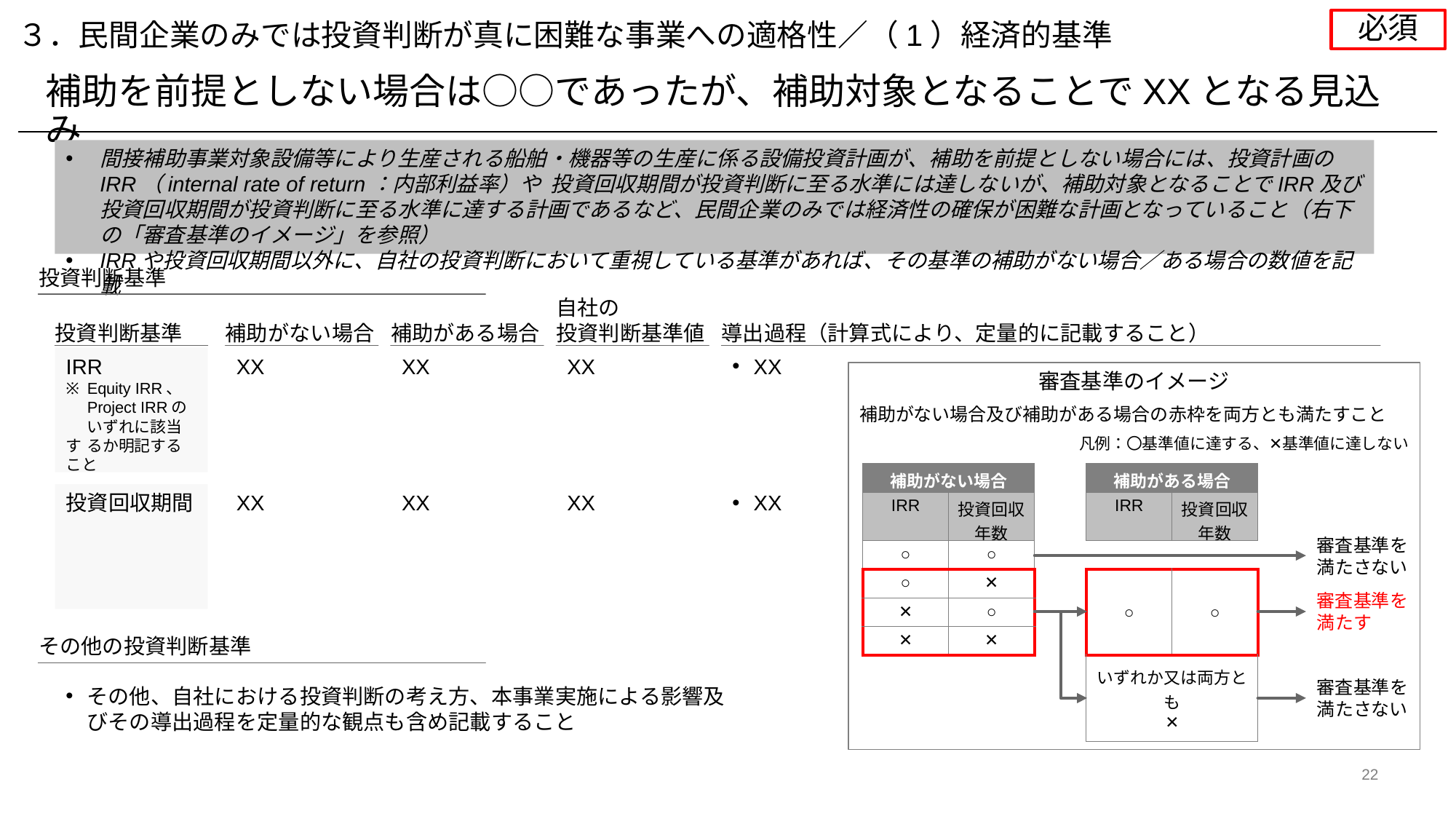

必須
３．民間企業のみでは投資判断が真に困難な事業への適格性／（1）経済的基準
補助を前提としない場合は○○であったが、補助対象となることでXXとなる見込み
間接補助事業対象設備等により生産される船舶・機器等の生産に係る設備投資計画が、補助を前提としない場合には、投資計画のIRR（internal rate of return：内部利益率）や  投資回収期間が投資判断に至る水準には達しないが、補助対象となることでIRR及び投資回収期間が投資判断に至る水準に達する計画であるなど、民間企業のみでは経済性の確保が困難な計画となっていること（右下の「審査基準のイメージ」を参照）
IRRや投資回収期間以外に、自社の投資判断において重視している基準があれば、その基準の補助がない場合／ある場合の数値を記載
投資判断基準
投資判断基準
補助がない場合
補助がある場合
自社の
投資判断基準値
導出過程（計算式により、定量的に記載すること）
IRR
※	Equity IRR、	Project IRRの
	いずれに該当す	るか明記すること
XX
XX
XX
XX
審査基準のイメージ
補助がない場合及び補助がある場合の赤枠を両方とも満たすこと
凡例：〇基準値に達する、✕基準値に達しない
| 補助がない場合 |  |  | 補助がある場合 |  |
| --- | --- | --- | --- | --- |
| IRR | 投資回収年数 |  | IRR | 投資回収年数 |
| ○ | ○ |  |  |  |
| ○ | ✕ |  | ○ | ○ |
| ✕ | ○ |  | ✕ | ○ |
| ✕ | ✕ |  | ✕ | ✕ |
|  |  |  | いずれか又は両方とも ✕ | ✕ |
|  |  |  | ✕ | ○ |
|  |  |  | ✕ | ✕ |
投資回収期間
XX
XX
XX
XX

審査基準を
満たさない

審査基準を
満たす
その他の投資判断基準

その他、自社における投資判断の考え方、本事業実施による影響及びその導出過程を定量的な観点も含め記載すること
審査基準を
満たさない